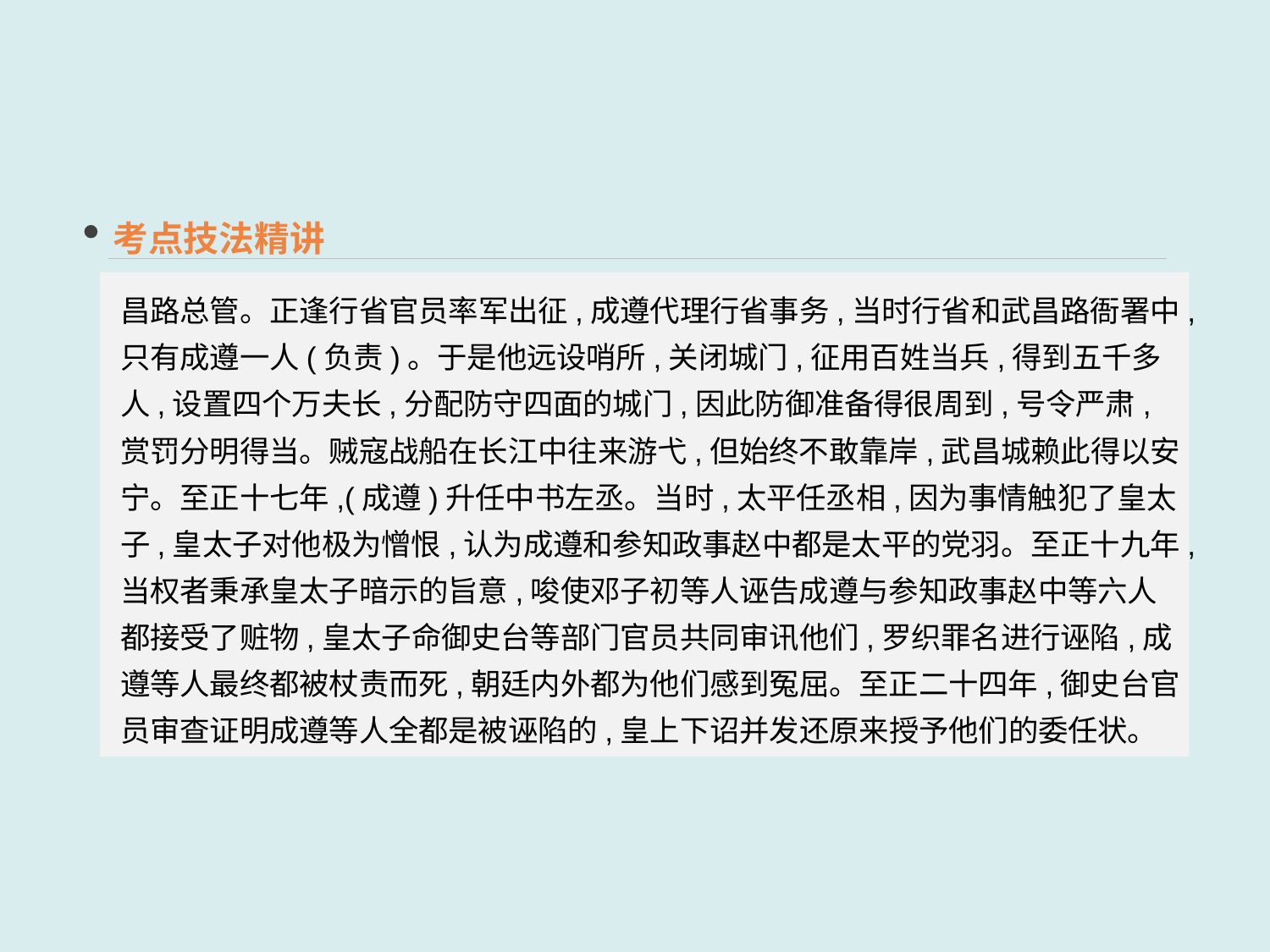

考点技法精讲

昌路总管。正逢行省官员率军出征,成遵代理行省事务,当时行省和武昌路衙署中,只有成遵一人(负责)。于是他远设哨所,关闭城门,征用百姓当兵,得到五千多人,设置四个万夫长,分配防守四面的城门,因此防御准备得很周到,号令严肃,赏罚分明得当。贼寇战船在长江中往来游弋,但始终不敢靠岸,武昌城赖此得以安宁。至正十七年,(成遵)升任中书左丞。当时,太平任丞相,因为事情触犯了皇太子,皇太子对他极为憎恨,认为成遵和参知政事赵中都是太平的党羽。至正十九年,当权者秉承皇太子暗示的旨意,唆使邓子初等人诬告成遵与参知政事赵中等六人都接受了赃物,皇太子命御史台等部门官员共同审讯他们,罗织罪名进行诬陷,成遵等人最终都被杖责而死,朝廷内外都为他们感到冤屈。至正二十四年,御史台官员审查证明成遵等人全都是被诬陷的,皇上下诏并发还原来授予他们的委任状。